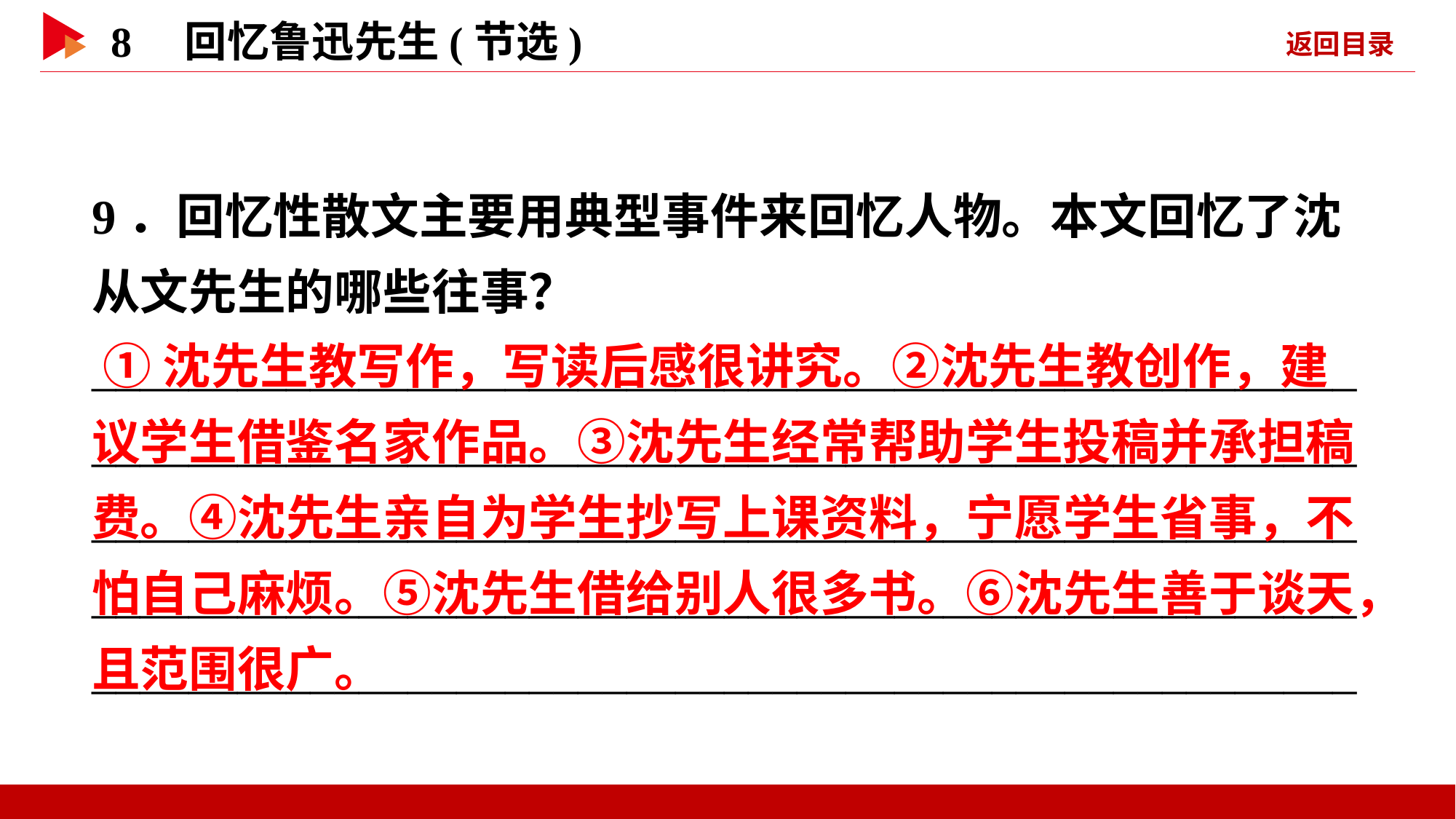

9．回忆性散文主要用典型事件来回忆人物。本文回忆了沈从文先生的哪些往事？
____________________________________________________________________________________________________________________________________________________________________________________________________________________________________________________________________
 ①沈先生教写作，写读后感很讲究。②沈先生教创作，建议学生借鉴名家作品。③沈先生经常帮助学生投稿并承担稿费。④沈先生亲自为学生抄写上课资料，宁愿学生省事，不怕自己麻烦。⑤沈先生借给别人很多书。⑥沈先生善于谈天，且范围很广。